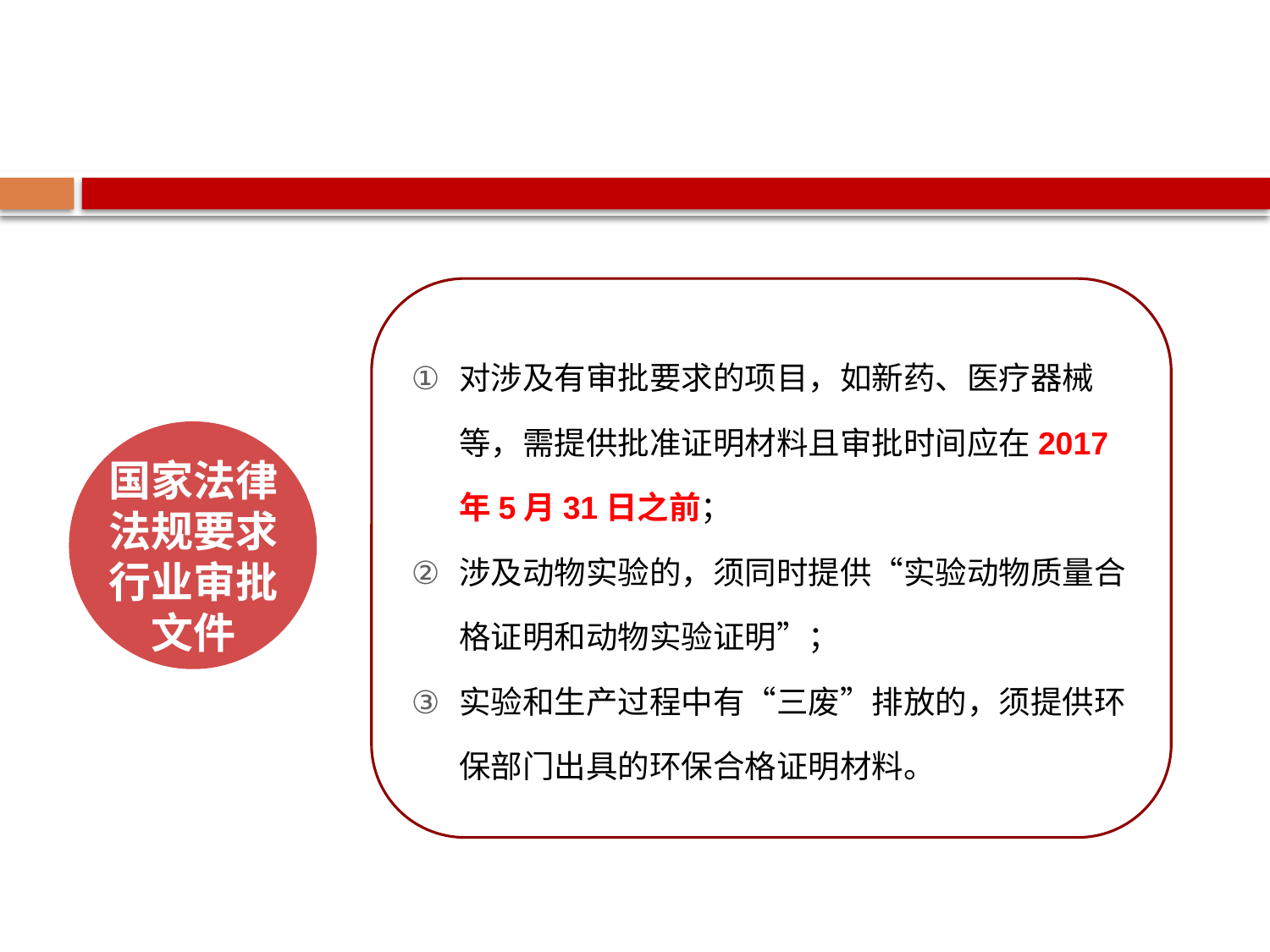

对涉及有审批要求的项目，如新药、医疗器械等，需提供批准证明材料且审批时间应在2017年5月31日之前；
涉及动物实验的，须同时提供“实验动物质量合格证明和动物实验证明”；
实验和生产过程中有“三废”排放的，须提供环保部门出具的环保合格证明材料。

国家法律法规要求行业审批文件